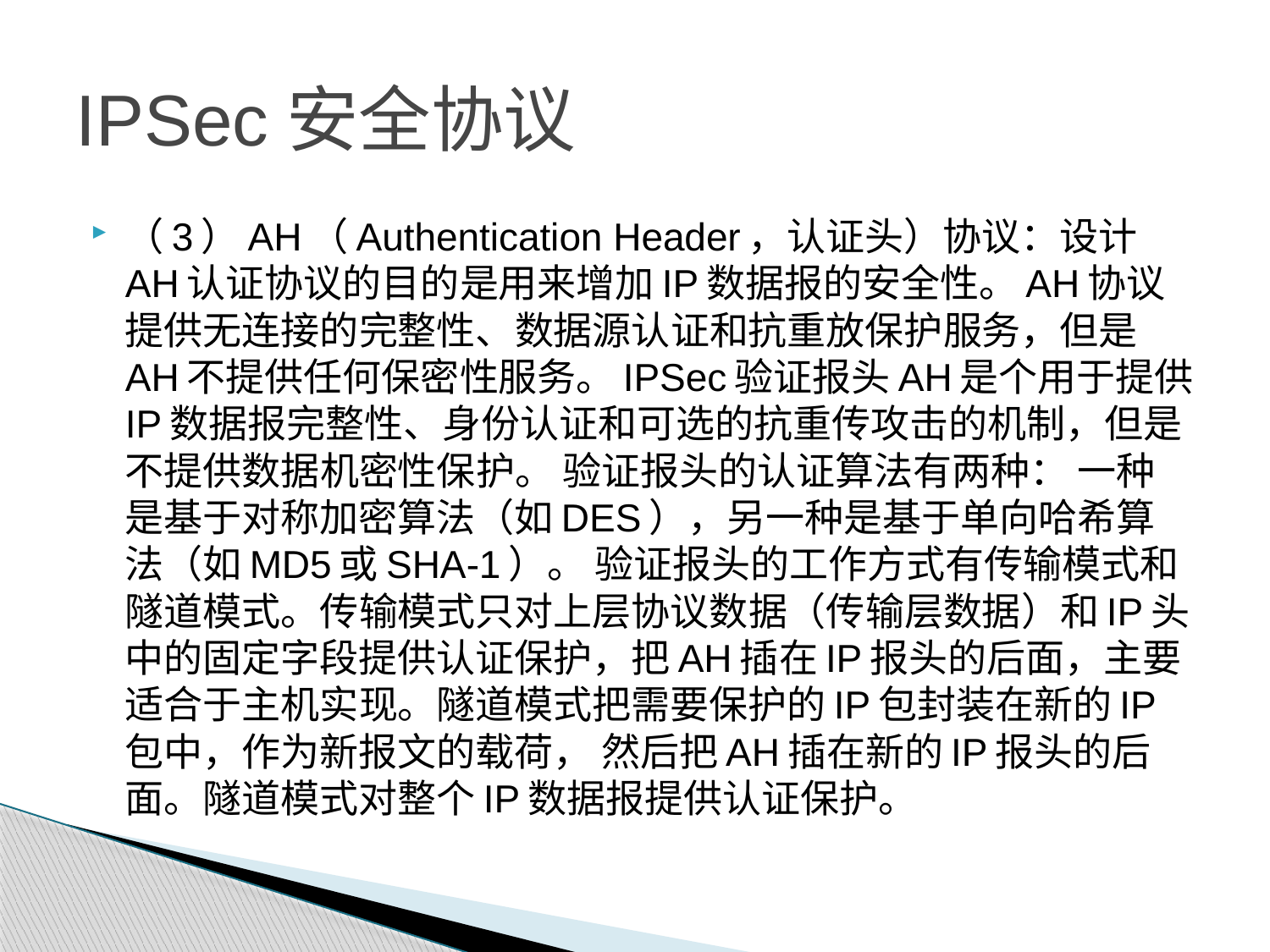

# IPSec安全协议
（3）AH（Authentication Header，认证头）协议：设计AH认证协议的目的是用来增加IP数据报的安全性。AH协议提供无连接的完整性、数据源认证和抗重放保护服务，但是AH不提供任何保密性服务。IPSec验证报头AH是个用于提供IP数据报完整性、身份认证和可选的抗重传攻击的机制，但是不提供数据机密性保护。 验证报头的认证算法有两种： 一种是基于对称加密算法（如DES），另一种是基于单向哈希算法（如MD5或SHA-1）。 验证报头的工作方式有传输模式和隧道模式。传输模式只对上层协议数据（传输层数据）和IP头中的固定字段提供认证保护，把AH插在IP报头的后面，主要适合于主机实现。隧道模式把需要保护的IP包封装在新的IP包中，作为新报文的载荷， 然后把AH插在新的IP报头的后面。隧道模式对整个IP数据报提供认证保护。